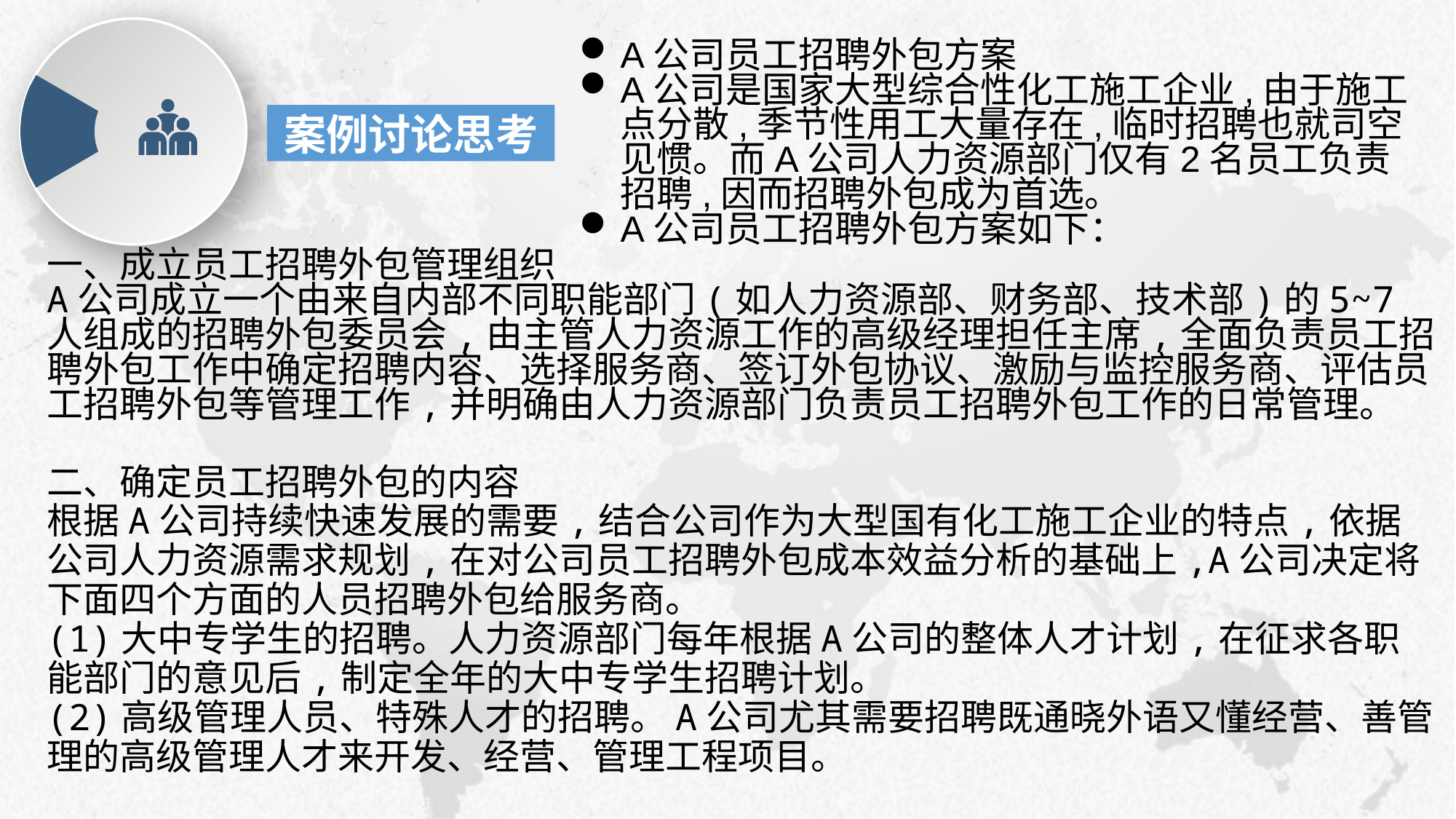

A公司员工招聘外包方案
A公司是国家大型综合性化工施工企业,由于施工点分散,季节性用工大量存在,临时招聘也就司空见惯。而A公司人力资源部门仅有2名员工负责招聘,因而招聘外包成为首选。
A公司员工招聘外包方案如下：
案例讨论思考
e7d195523061f1c0deeec63e560781cfd59afb0ea006f2a87ABB68BF51EA6619813959095094C18C62A12F549504892A4AAA8C1554C6663626E05CA27F281A14E6983772AFC3FB97135759321DEA3D70CCCB10945EC5A0322096E752803368C2184698845E3CCD6DB7F651295A8E4F3FDC19EA64A2B4A4AC1434B55AAE41CF0BF61B375C23F3039959E085EE760725AA
一、成立员工招聘外包管理组织
A公司成立一个由来自内部不同职能部门(如人力资源部、财务部、技术部)的5~7人组成的招聘外包委员会,由主管人力资源工作的高级经理担任主席,全面负责员工招聘外包工作中确定招聘内容、选择服务商、签订外包协议、激励与监控服务商、评估员工招聘外包等管理工作,并明确由人力资源部门负责员工招聘外包工作的日常管理。

二、确定员工招聘外包的内容
根据A公司持续快速发展的需要,结合公司作为大型国有化工施工企业的特点,依据公司人力资源需求规划,在对公司员工招聘外包成本效益分析的基础上,A公司决定将下面四个方面的人员招聘外包给服务商。
(1)大中专学生的招聘。人力资源部门每年根据A公司的整体人才计划,在征求各职能部门的意见后,制定全年的大中专学生招聘计划。
(2)高级管理人员、特殊人才的招聘。A公司尤其需要招聘既通晓外语又懂经营、善管理的高级管理人才来开发、经营、管理工程项目。